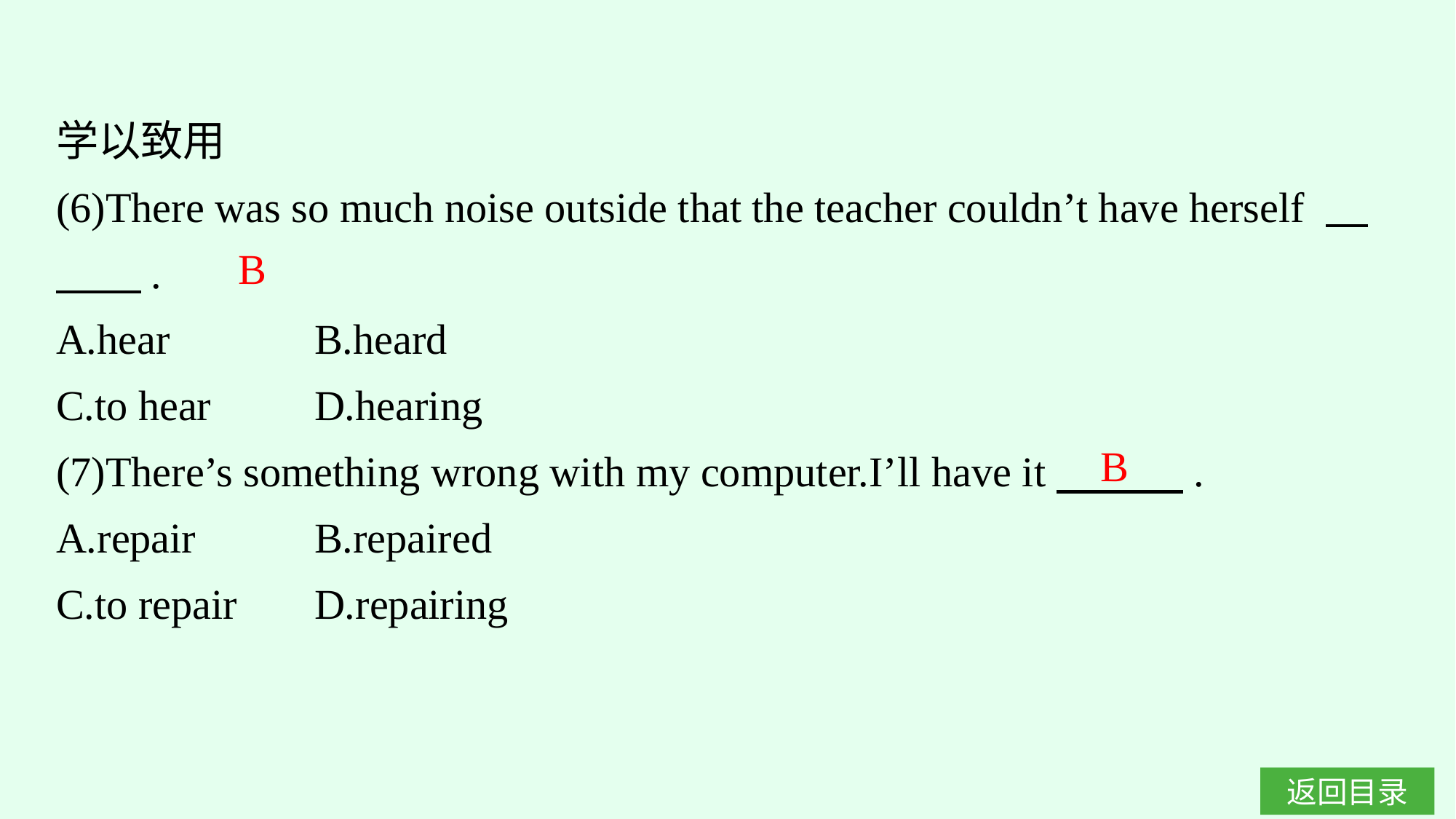

学以致用
(6)There was so much noise outside that the teacher couldn’t have herself 　　　.
A.hear		B.heard
C.to hear	D.hearing
(7)There’s something wrong with my computer.I’ll have it　　　.
A.repair		B.repaired
C.to repair	D.repairing
B
B